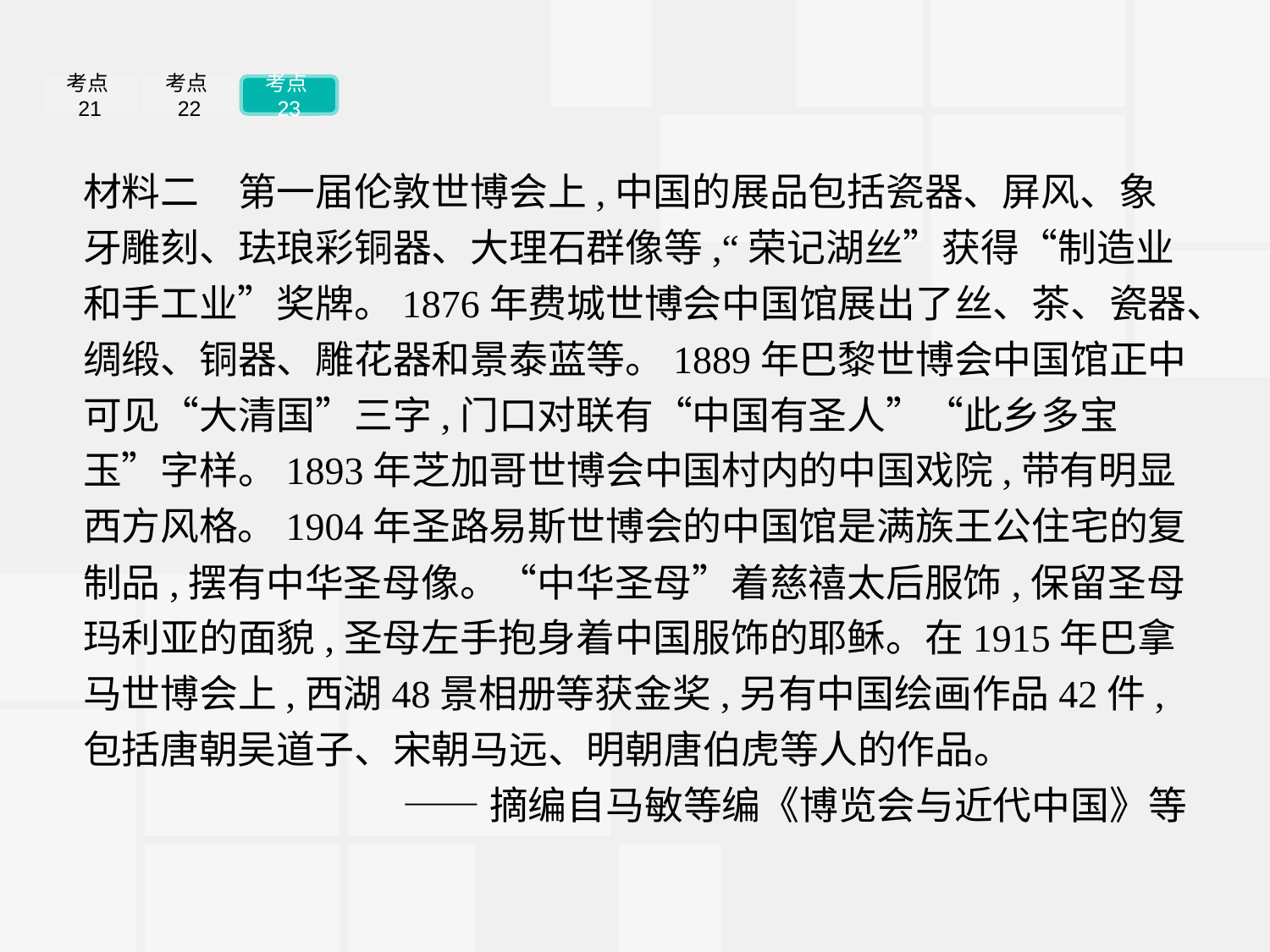

考点21
考点22
考点23
材料二　第一届伦敦世博会上,中国的展品包括瓷器、屏风、象牙雕刻、珐琅彩铜器、大理石群像等,“荣记湖丝”获得“制造业和手工业”奖牌。1876年费城世博会中国馆展出了丝、茶、瓷器、绸缎、铜器、雕花器和景泰蓝等。1889年巴黎世博会中国馆正中可见“大清国”三字,门口对联有“中国有圣人”“此乡多宝玉”字样。1893年芝加哥世博会中国村内的中国戏院,带有明显西方风格。1904年圣路易斯世博会的中国馆是满族王公住宅的复制品,摆有中华圣母像。“中华圣母”着慈禧太后服饰,保留圣母玛利亚的面貌,圣母左手抱身着中国服饰的耶稣。在1915年巴拿马世博会上,西湖48景相册等获金奖,另有中国绘画作品42件,包括唐朝吴道子、宋朝马远、明朝唐伯虎等人的作品。
——摘编自马敏等编《博览会与近代中国》等